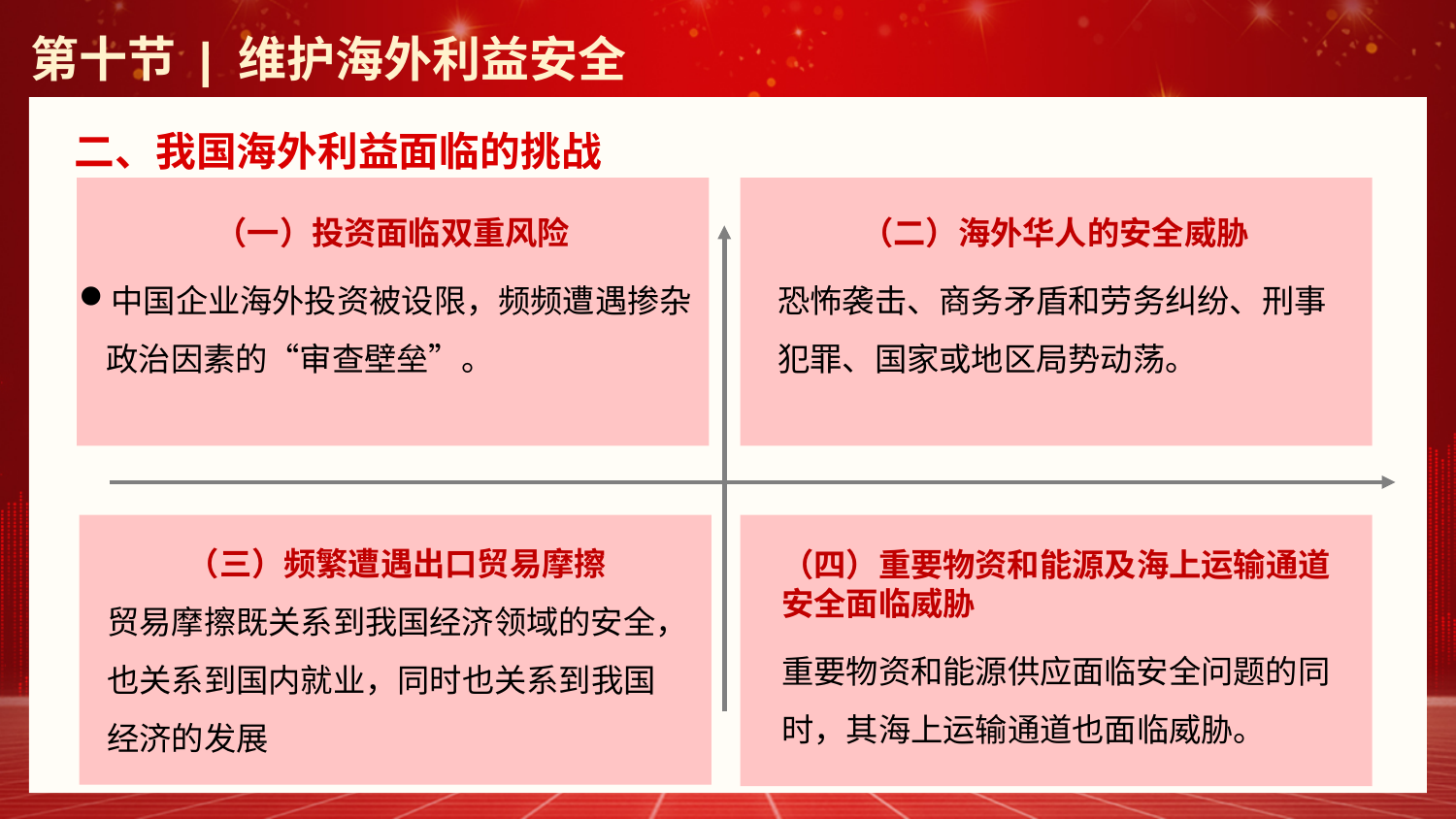

第十节 | 维护海外利益安全
二、我国海外利益面临的挑战

（一）投资面临双重风险
中国企业海外投资被设限，频频遭遇掺杂政治因素的“审查壁垒”。
（二）海外华人的安全威胁
恐怖袭击、商务矛盾和劳务纠纷、刑事犯罪、国家或地区局势动荡。

（四）重要物资和能源及海上运输通道安全面临威胁
重要物资和能源供应面临安全问题的同时，其海上运输通道也面临威胁。
（三）频繁遭遇出口贸易摩擦
贸易摩擦既关系到我国经济领域的安全，也关系到国内就业，同时也关系到我国经济的发展